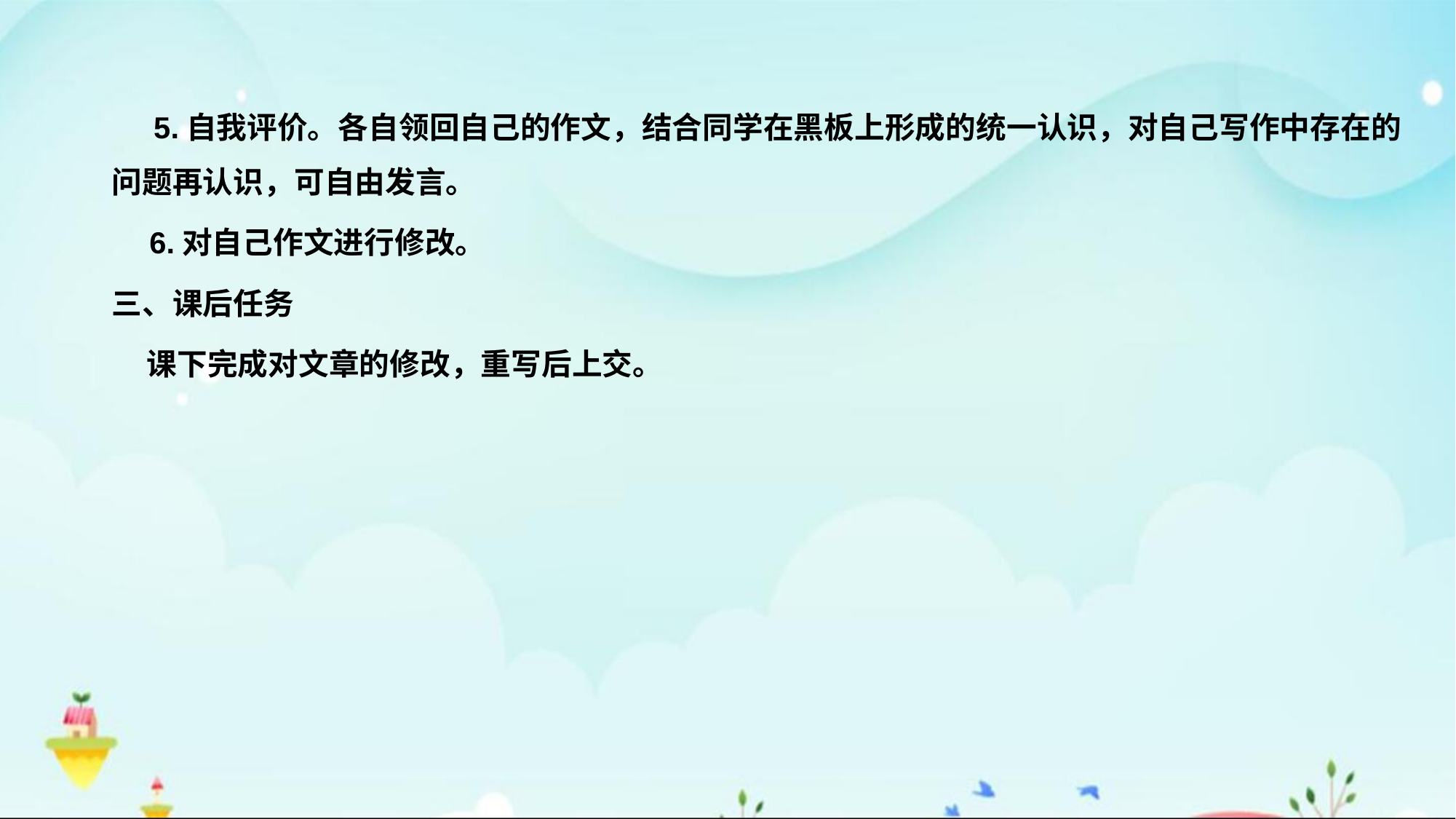

5.自我评价。各自领回自己的作文，结合同学在黑板上形成的统一认识，对自己写作中存在的问题再认识，可自由发言。
　6.对自己作文进行修改。
三、课后任务
    课下完成对文章的修改，重写后上交。